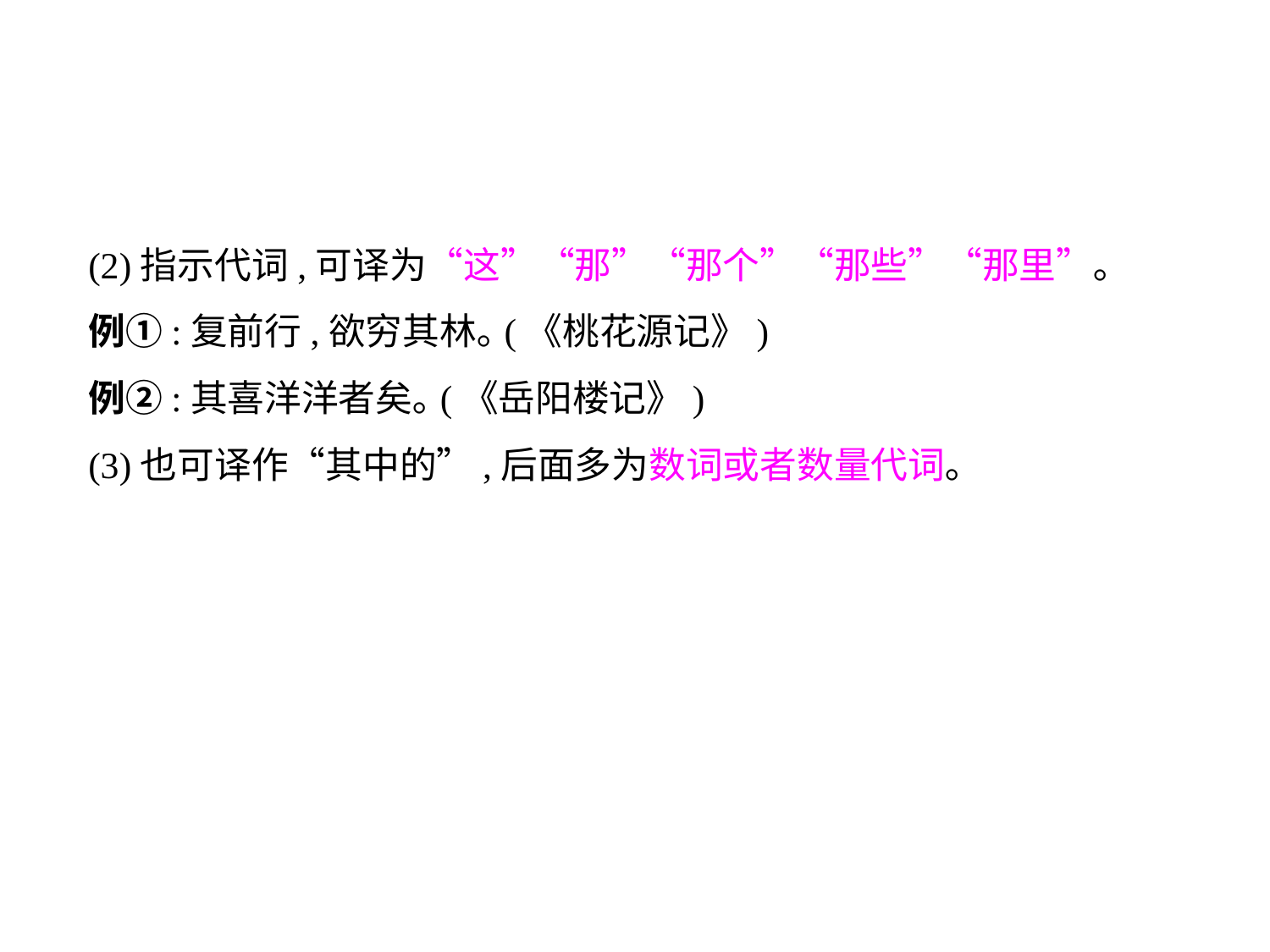

(2)指示代词,可译为“这”“那”“那个”“那些”“那里”｡
例①:复前行,欲穷其林｡(《桃花源记》)
例②:其喜洋洋者矣｡(《岳阳楼记》)
(3)也可译作“其中的”,后面多为数词或者数量代词｡